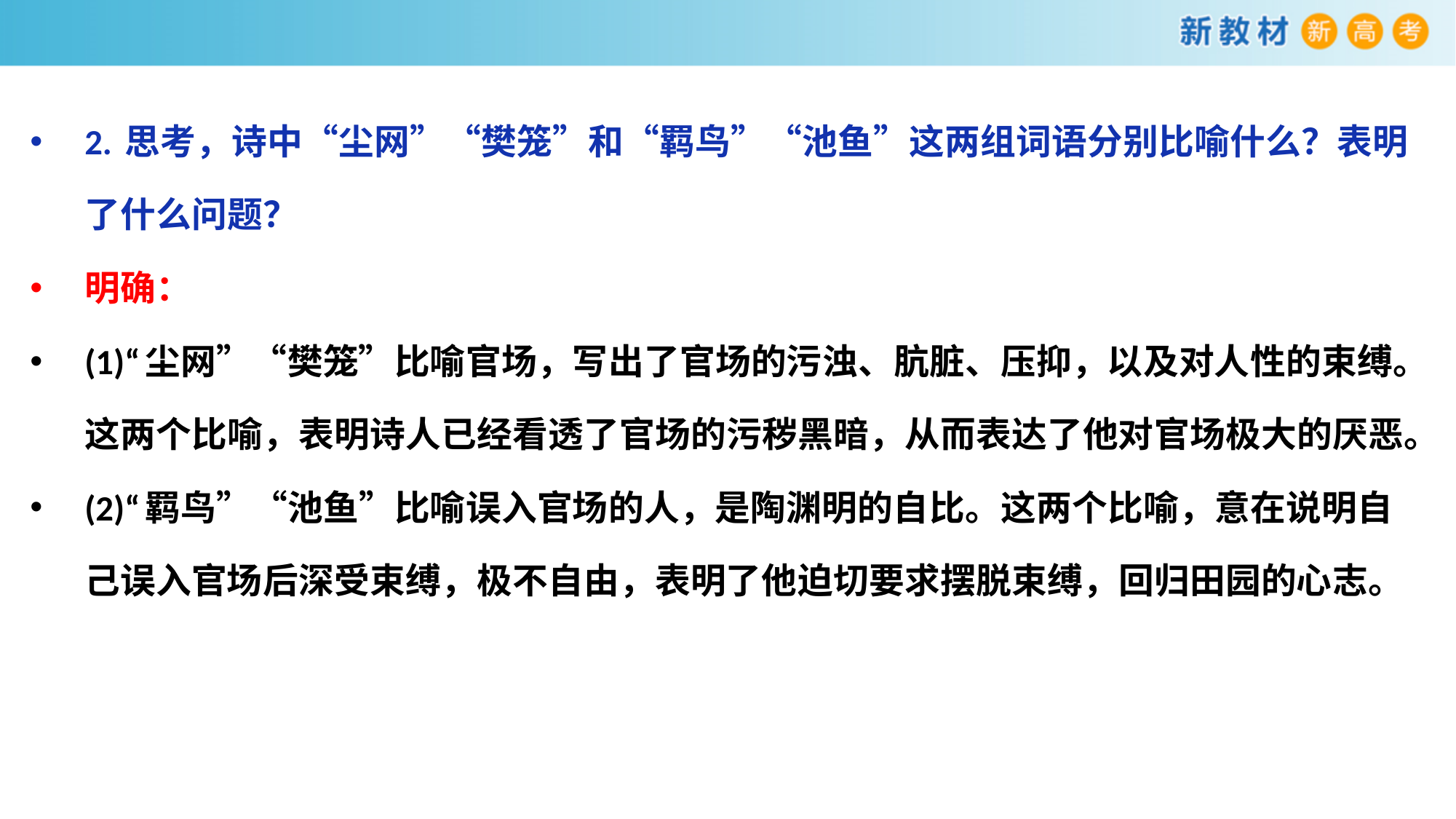

2. 思考，诗中“尘网”“樊笼”和“羁鸟”“池鱼”这两组词语分别比喻什么？表明了什么问题？
明确：
(1)“尘网”“樊笼”比喻官场，写出了官场的污浊、肮脏、压抑，以及对人性的束缚。这两个比喻，表明诗人已经看透了官场的污秽黑暗，从而表达了他对官场极大的厌恶。
(2)“羁鸟”“池鱼”比喻误入官场的人，是陶渊明的自比。这两个比喻，意在说明自己误入官场后深受束缚，极不自由，表明了他迫切要求摆脱束缚，回归田园的心志。